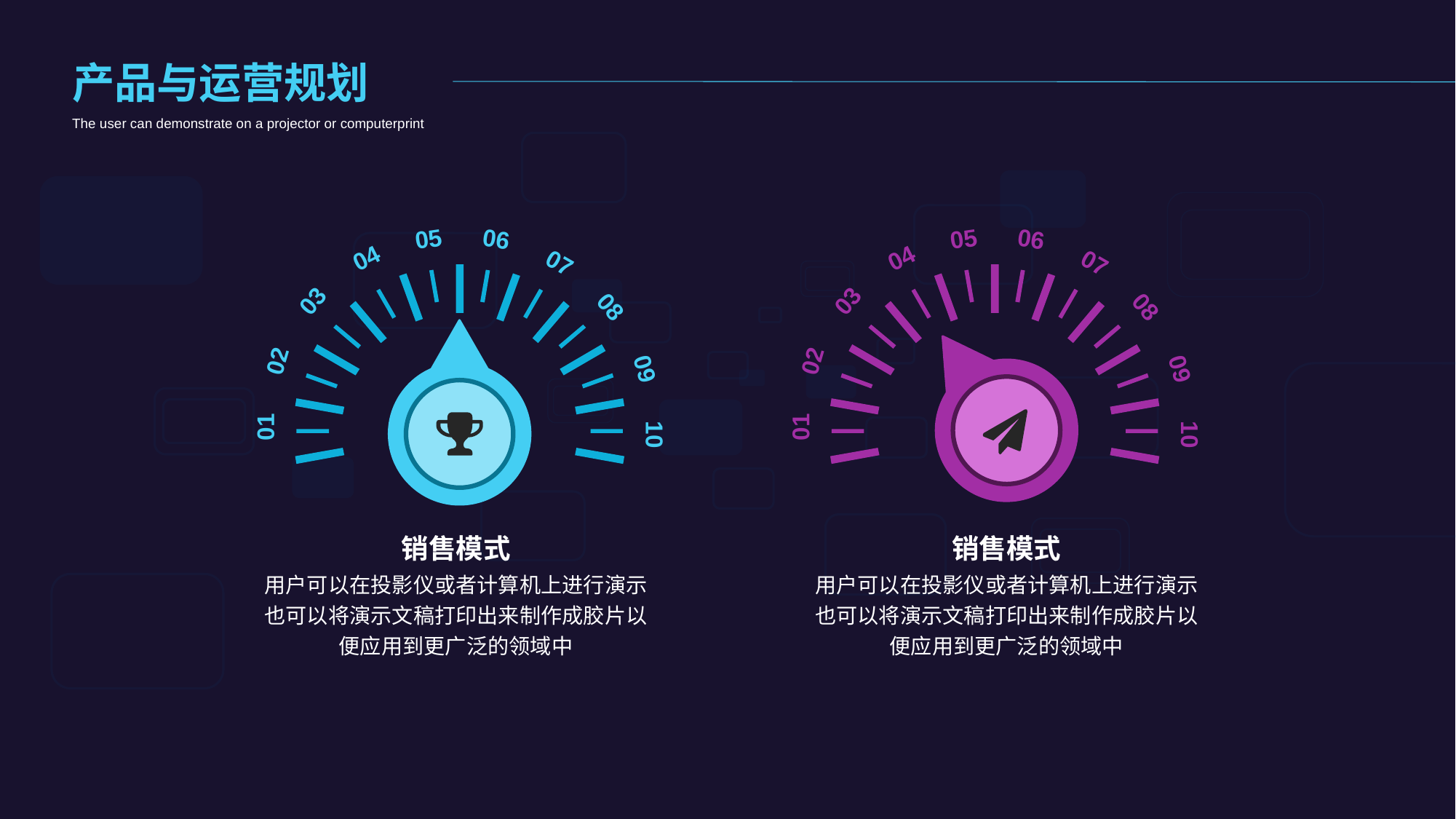

产品与运营规划
The user can demonstrate on a projector or computerprint
06
05
04
07
03
08
02
09
10
01

06
05
04
07
03
08
02
09
10
01

销售模式
用户可以在投影仪或者计算机上进行演示也可以将演示文稿打印出来制作成胶片以便应用到更广泛的领域中
销售模式
用户可以在投影仪或者计算机上进行演示也可以将演示文稿打印出来制作成胶片以便应用到更广泛的领域中